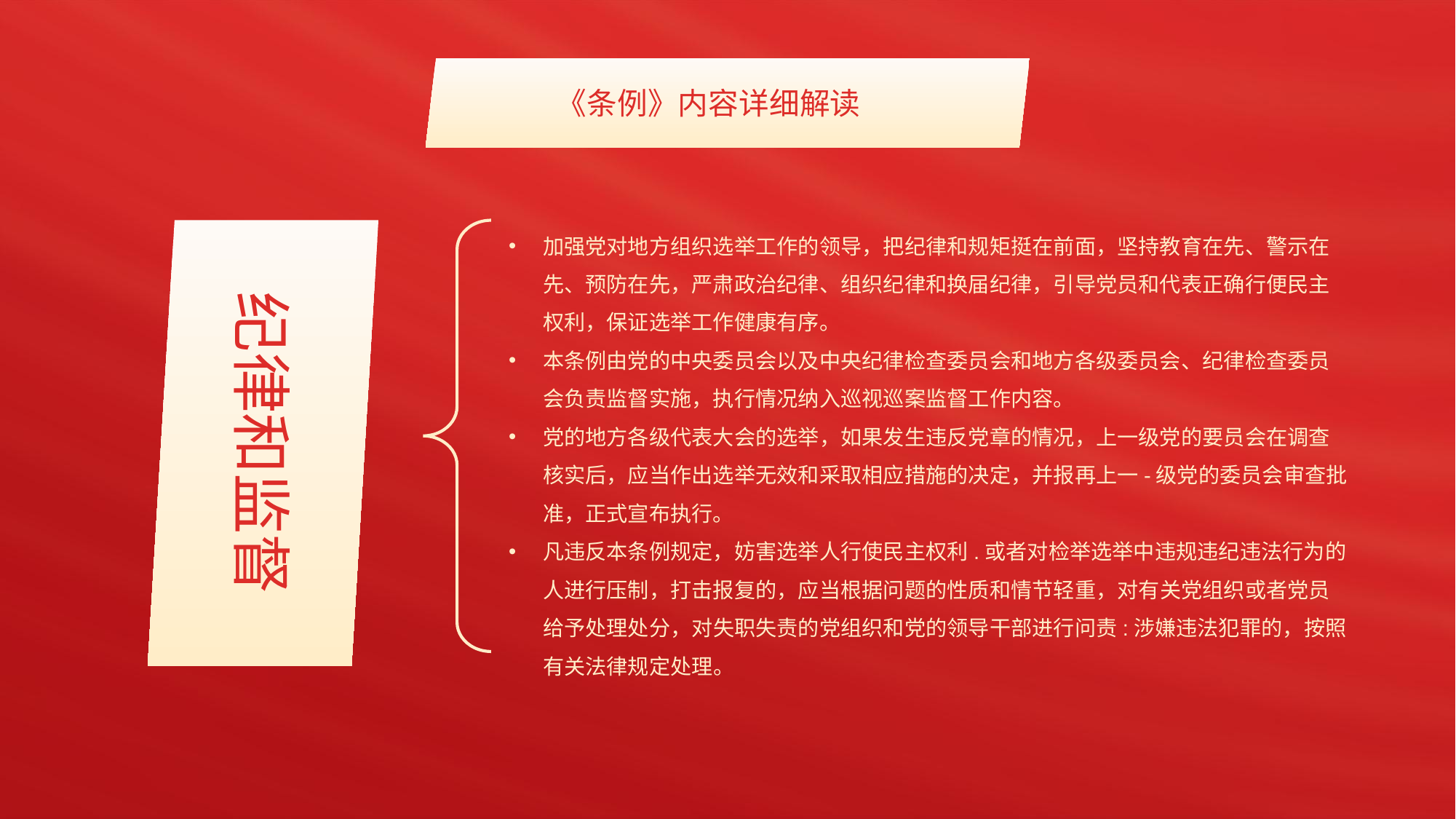

《条例》内容详细解读

纪律和监督

加强党对地方组织选举工作的领导，把纪律和规矩挺在前面，坚持教育在先、警示在先、预防在先，严肃政治纪律、组织纪律和换届纪律，引导党员和代表正确行便民主权利，保证选举工作健康有序。
本条例由党的中央委员会以及中央纪律检查委员会和地方各级委员会、纪律检查委员会负责监督实施，执行情况纳入巡视巡案监督工作内容。
党的地方各级代表大会的选举，如果发生违反党章的情况，上一级党的要员会在调查核实后，应当作出选举无效和采取相应措施的决定，并报再上一-级党的委员会审查批准，正式宣布执行。
凡违反本条例规定，妨害选举人行使民主权利.或者对检举选举中违规违纪违法行为的人进行压制，打击报复的，应当根据问题的性质和情节轻重，对有关党组织或者党员给予处理处分，对失职失责的党组织和党的领导干部进行问责:涉嫌违法犯罪的，按照有关法律规定处理。